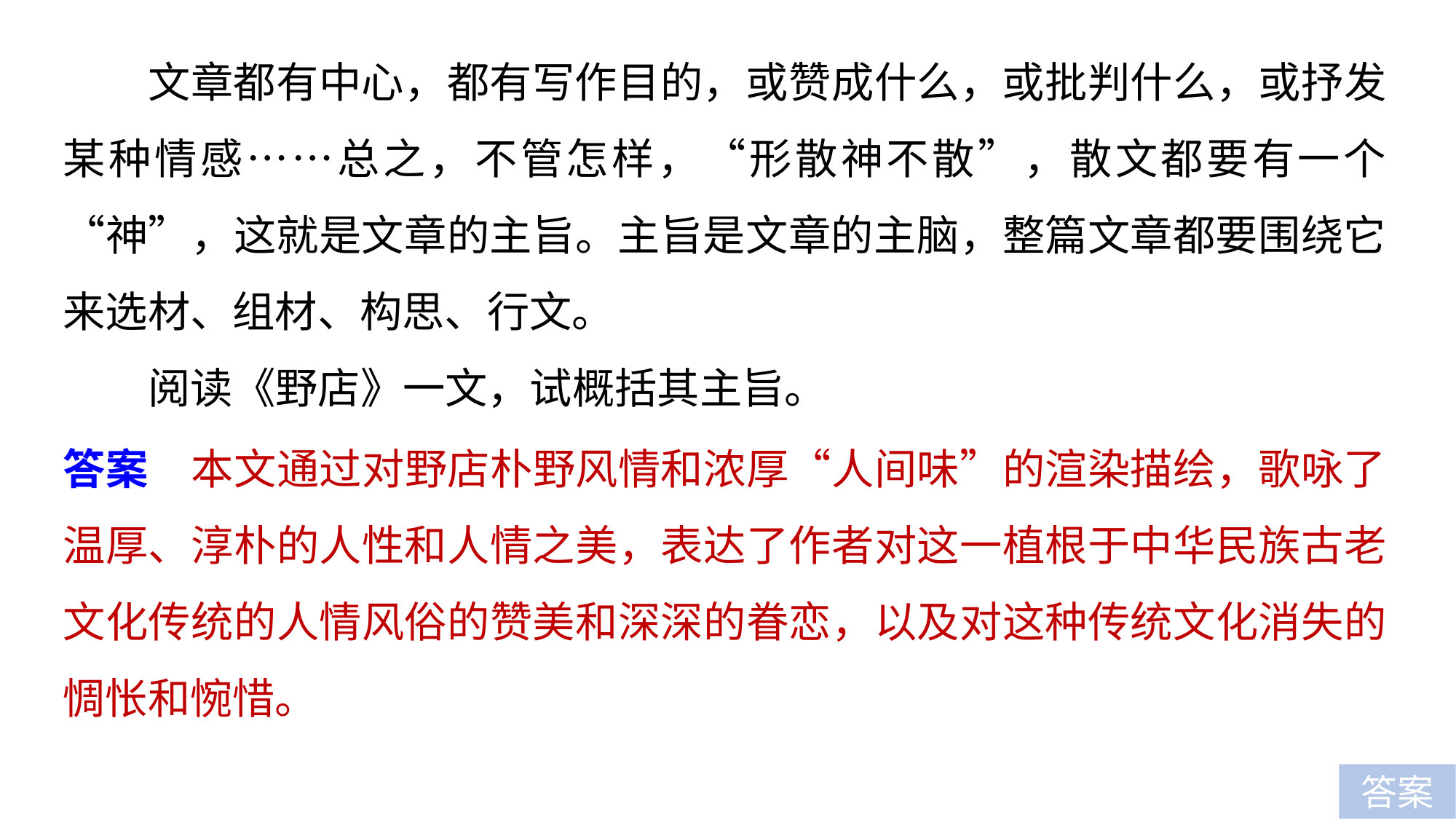

文章都有中心，都有写作目的，或赞成什么，或批判什么，或抒发某种情感……总之，不管怎样，“形散神不散”，散文都要有一个“神”，这就是文章的主旨。主旨是文章的主脑，整篇文章都要围绕它来选材、组材、构思、行文。
阅读《野店》一文，试概括其主旨。
答案　本文通过对野店朴野风情和浓厚“人间味”的渲染描绘，歌咏了温厚、淳朴的人性和人情之美，表达了作者对这一植根于中华民族古老文化传统的人情风俗的赞美和深深的眷恋，以及对这种传统文化消失的惆怅和惋惜。
答案